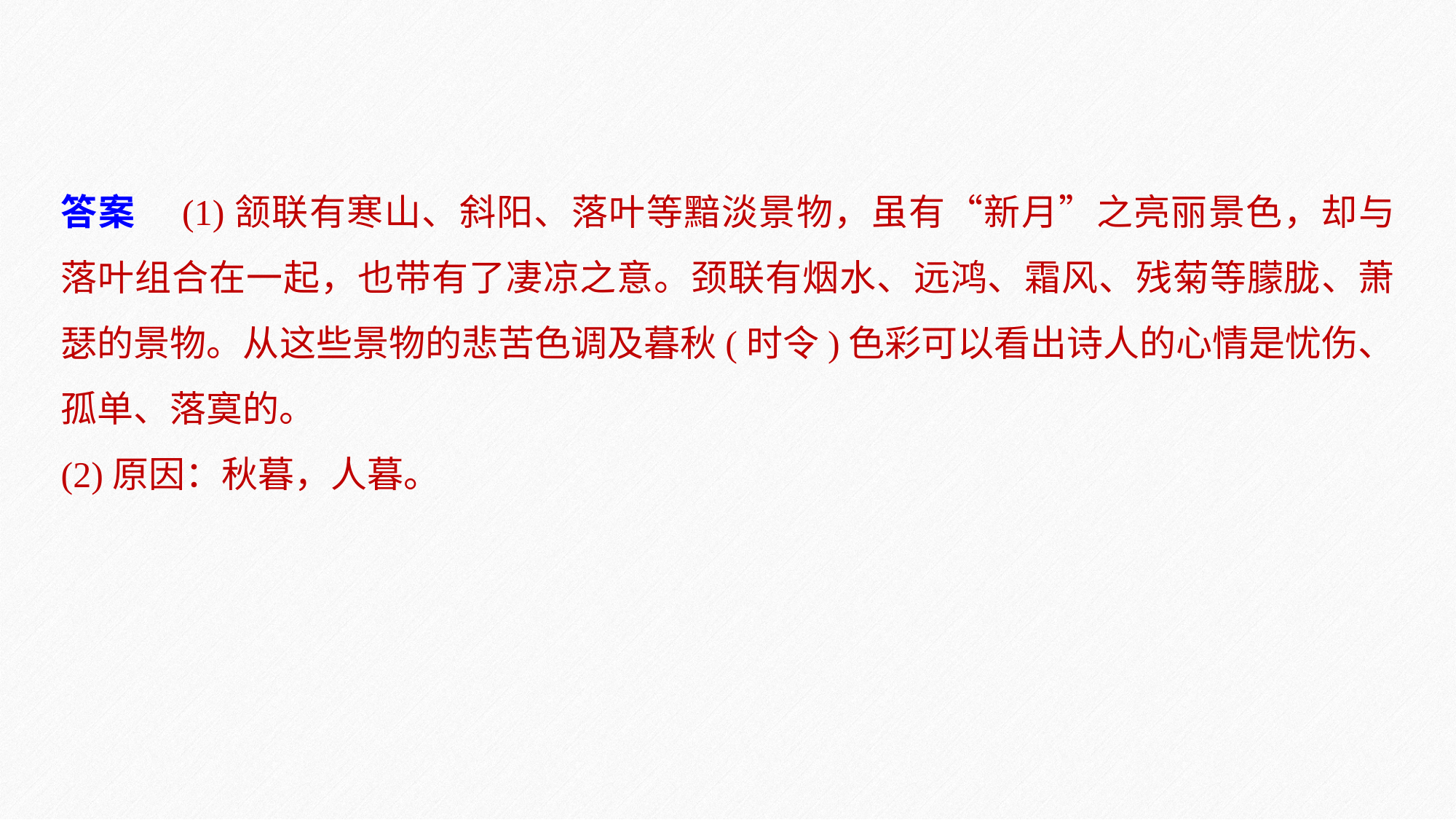

答案　(1)颔联有寒山、斜阳、落叶等黯淡景物，虽有“新月”之亮丽景色，却与落叶组合在一起，也带有了凄凉之意。颈联有烟水、远鸿、霜风、残菊等朦胧、萧瑟的景物。从这些景物的悲苦色调及暮秋(时令)色彩可以看出诗人的心情是忧伤、孤单、落寞的。
(2)原因：秋暮，人暮。